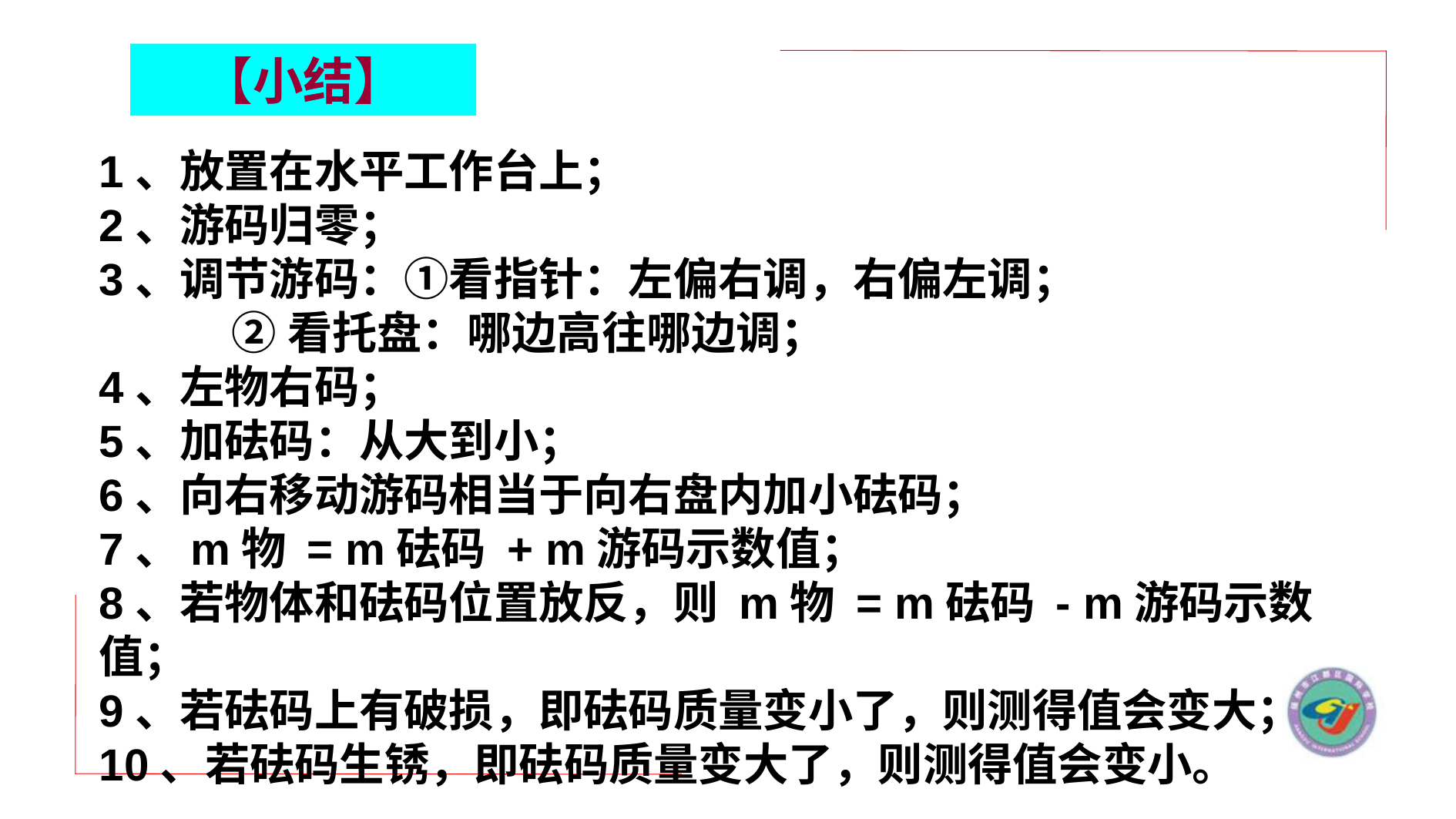

【小结】
1、放置在水平工作台上；
2、游码归零；
3、调节游码：①看指针：左偏右调，右偏左调；
             ②看托盘：哪边高往哪边调；
4、左物右码；
5、加砝码：从大到小；
6、向右移动游码相当于向右盘内加小砝码；
7、m物 = m砝码 + m游码示数值；
8、若物体和砝码位置放反，则 m物 = m砝码 - m游码示数值；
9、若砝码上有破损，即砝码质量变小了，则测得值会变大；
10、若砝码生锈，即砝码质量变大了，则测得值会变小。